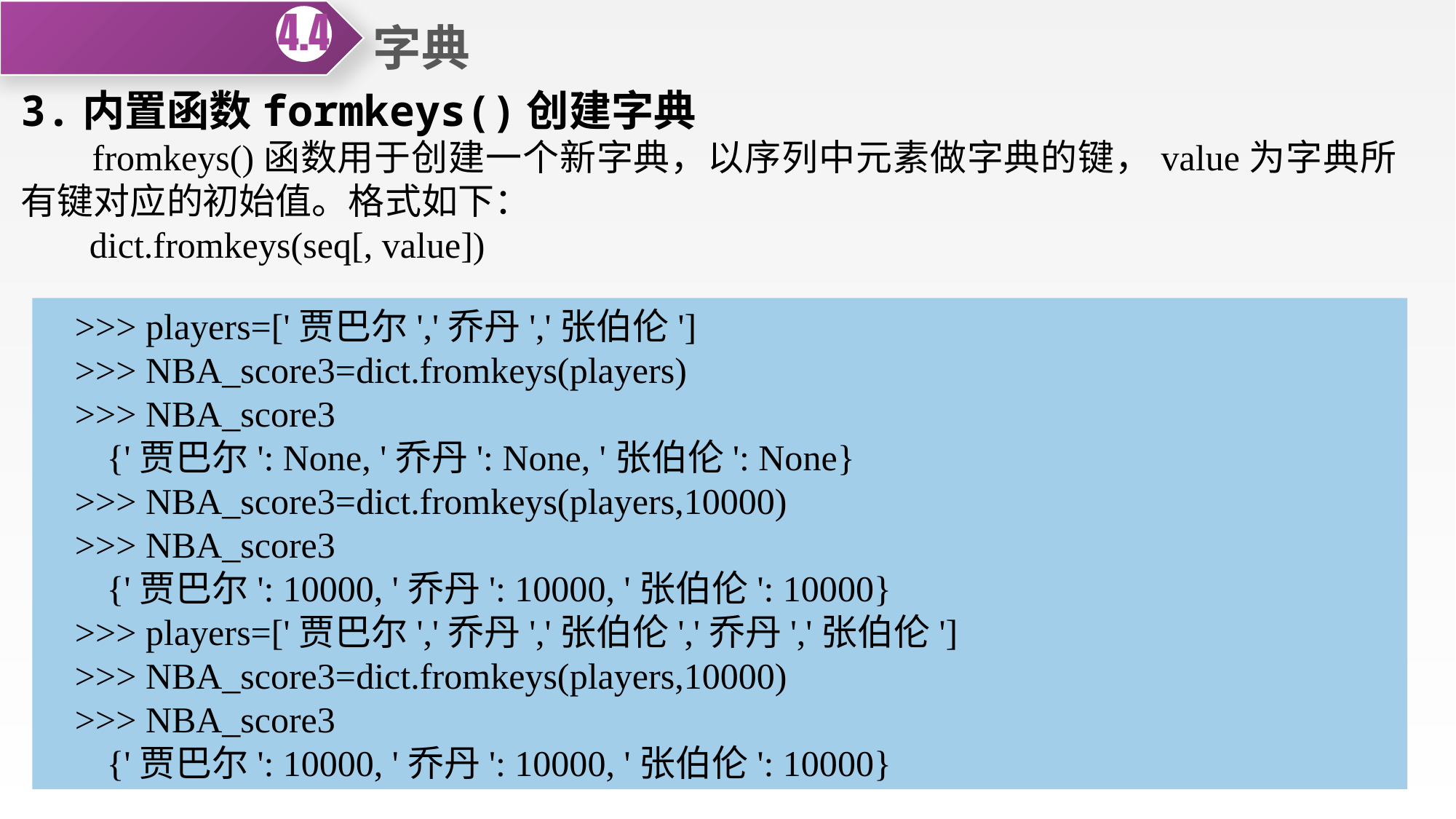

字典

4.4
3.内置函数formkeys()创建字典
    fromkeys()函数用于创建一个新字典，以序列中元素做字典的键，value为字典所有键对应的初始值。格式如下：
    dict.fromkeys(seq[, value])
>>> players=['贾巴尔','乔丹','张伯伦']
>>> NBA_score3=dict.fromkeys(players)
>>> NBA_score3
{'贾巴尔': None, '乔丹': None, '张伯伦': None}
>>> NBA_score3=dict.fromkeys(players,10000)
>>> NBA_score3
{'贾巴尔': 10000, '乔丹': 10000, '张伯伦': 10000}
>>> players=['贾巴尔','乔丹','张伯伦','乔丹','张伯伦']
>>> NBA_score3=dict.fromkeys(players,10000)
>>> NBA_score3
{'贾巴尔': 10000, '乔丹': 10000, '张伯伦': 10000}